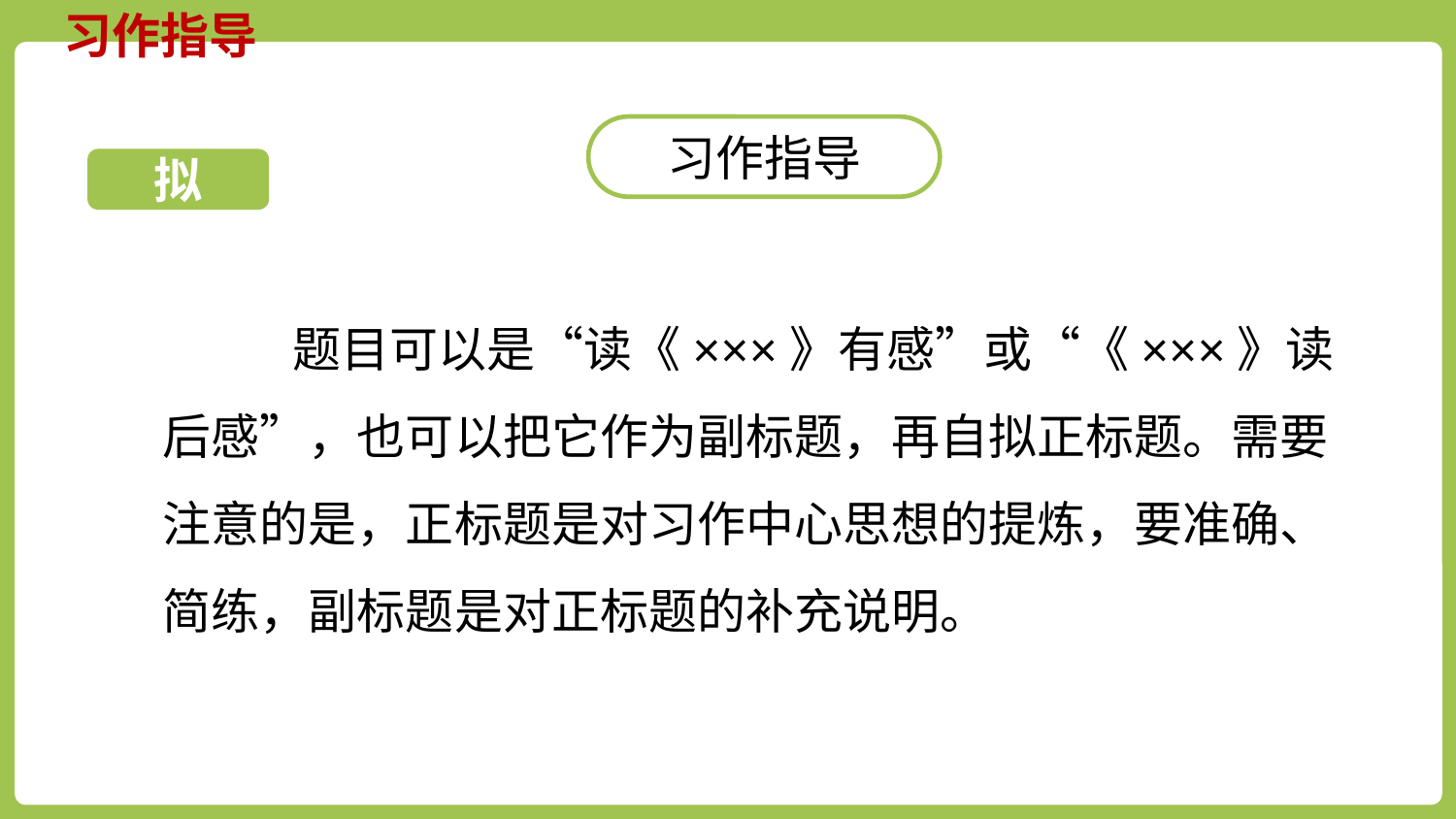

习作指导
习作指导
拟
   题目可以是“读《×××》有感”或“《×××》读后感”，也可以把它作为副标题，再自拟正标题。需要注意的是，正标题是对习作中心思想的提炼，要准确、简练，副标题是对正标题的补充说明。